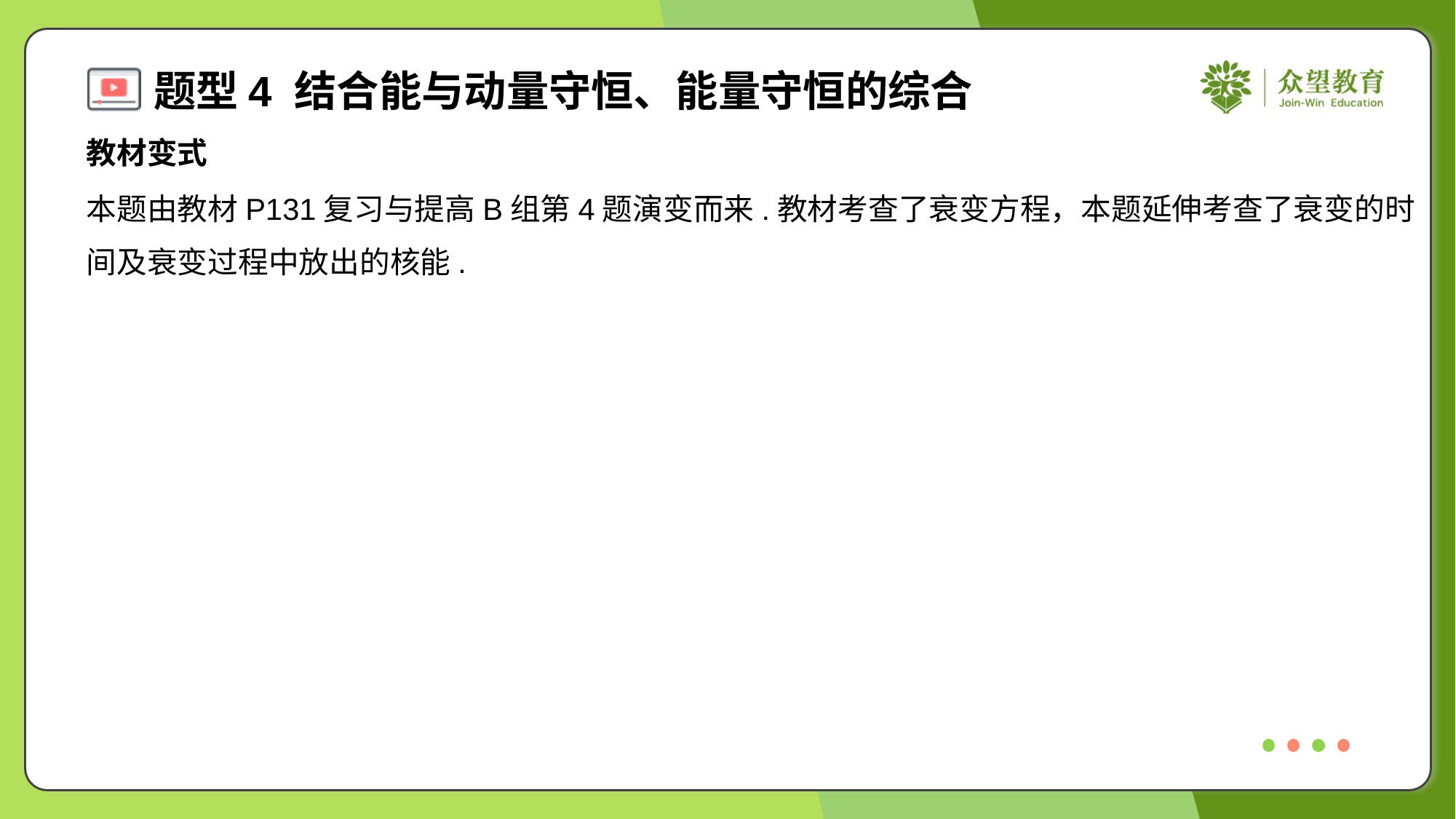

教材变式
本题由教材P131复习与提高B组第4题演变而来.教材考查了衰变方程，本题延伸考查了衰变的时
间及衰变过程中放出的核能.